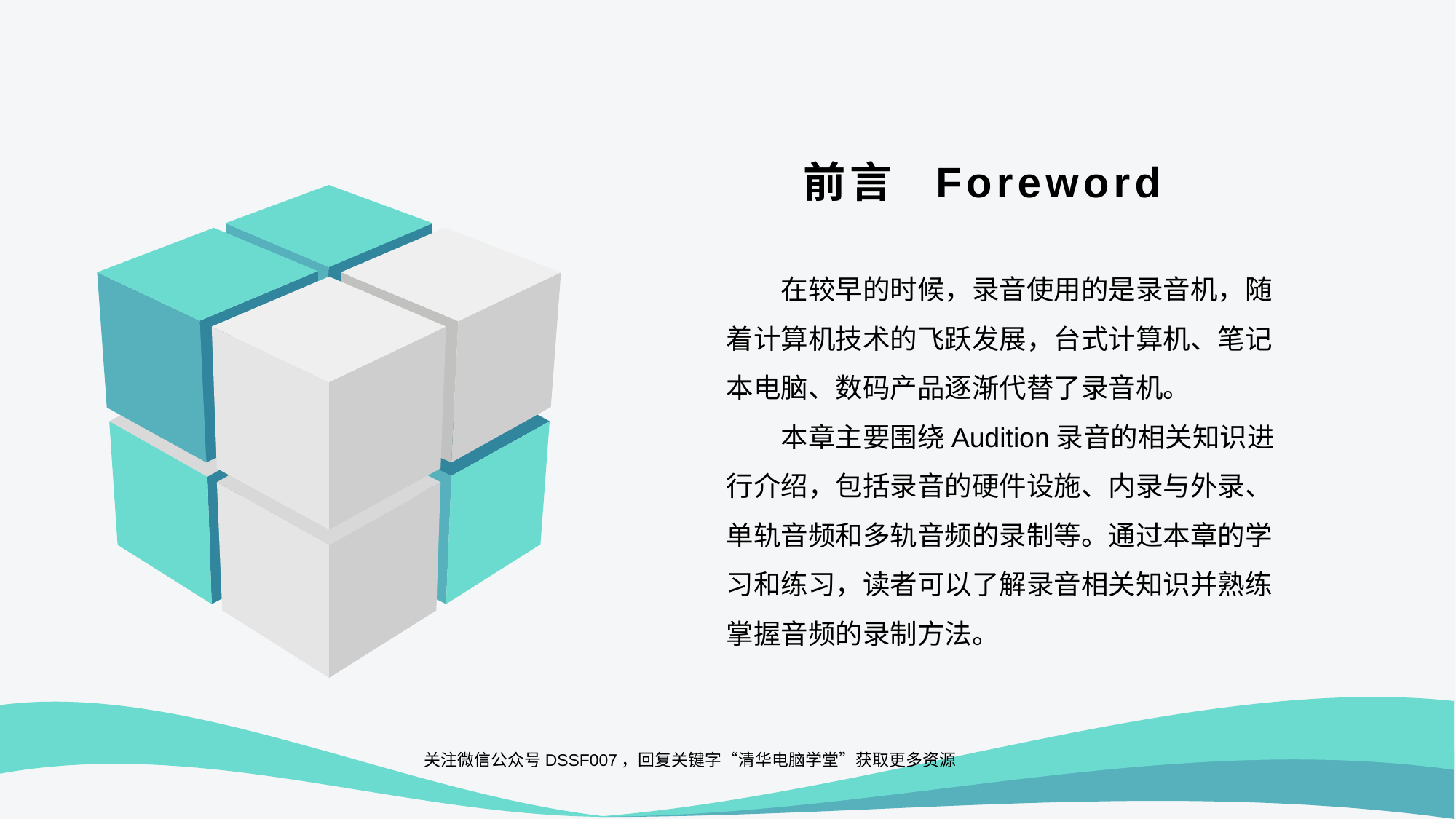

前言  Foreword

在较早的时候，录音使用的是录音机，随着计算机技术的飞跃发展，台式计算机、笔记本电脑、数码产品逐渐代替了录音机。
本章主要围绕Audition录音的相关知识进行介绍，包括录音的硬件设施、内录与外录、单轨音频和多轨音频的录制等。通过本章的学习和练习，读者可以了解录音相关知识并熟练掌握音频的录制方法。